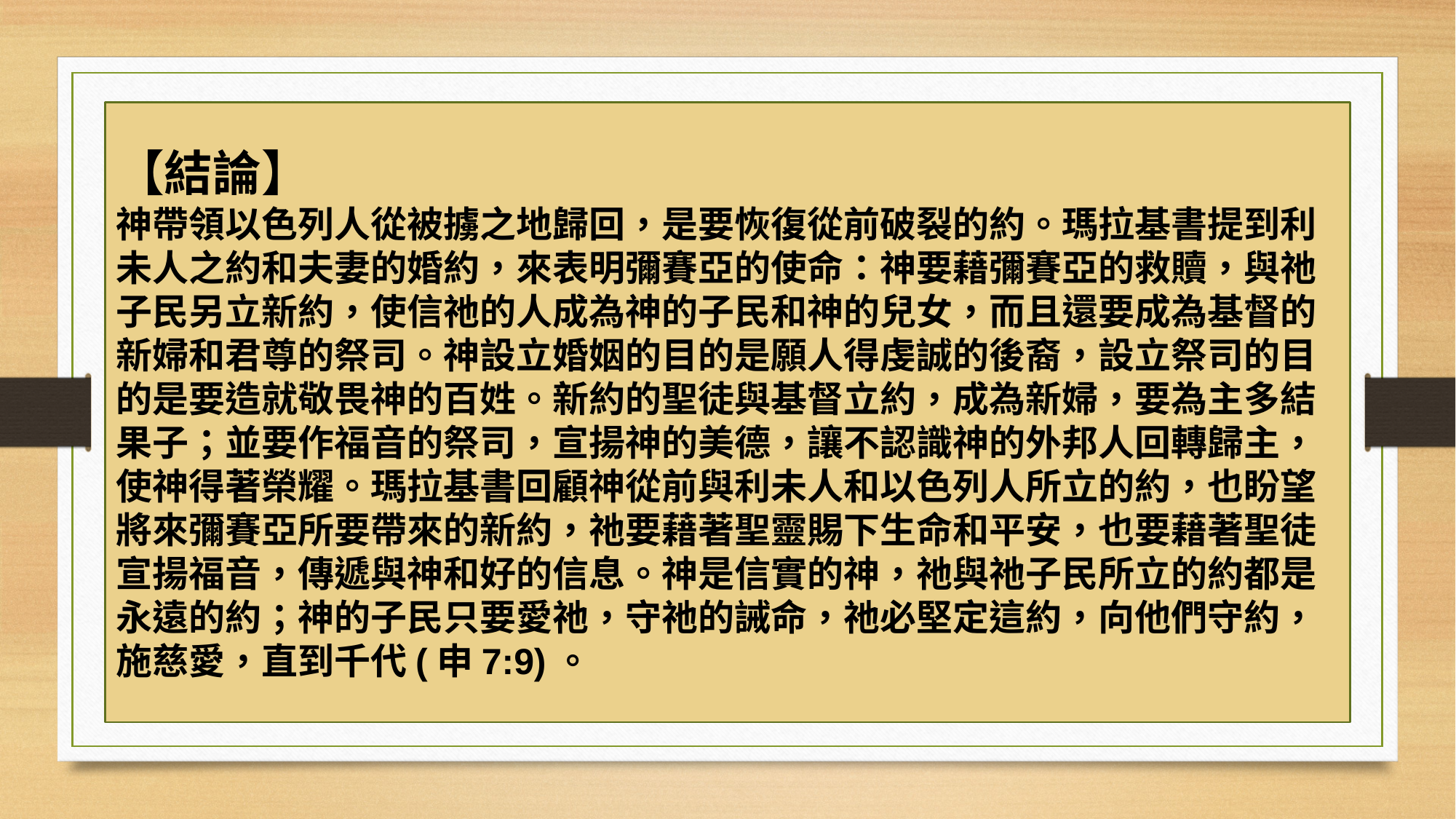

【結論】
神帶領以色列人從被擄之地歸回，是要恢復從前破裂的約。瑪拉基書提到利未人之約和夫妻的婚約，來表明彌賽亞的使命：神要藉彌賽亞的救贖，與祂子民另立新約，使信祂的人成為神的子民和神的兒女，而且還要成為基督的新婦和君尊的祭司。神設立婚姻的目的是願人得虔誠的後裔，設立祭司的目的是要造就敬畏神的百姓。新約的聖徒與基督立約，成為新婦，要為主多結果子；並要作福音的祭司，宣揚神的美德，讓不認識神的外邦人回轉歸主，使神得著榮耀。瑪拉基書回顧神從前與利未人和以色列人所立的約，也盼望將來彌賽亞所要帶來的新約，祂要藉著聖靈賜下生命和平安，也要藉著聖徒宣揚福音，傳遞與神和好的信息。神是信實的神，祂與祂子民所立的約都是永遠的約；神的子民只要愛祂，守祂的誡命，祂必堅定這約，向他們守約，施慈愛，直到千代(申7:9)。
#